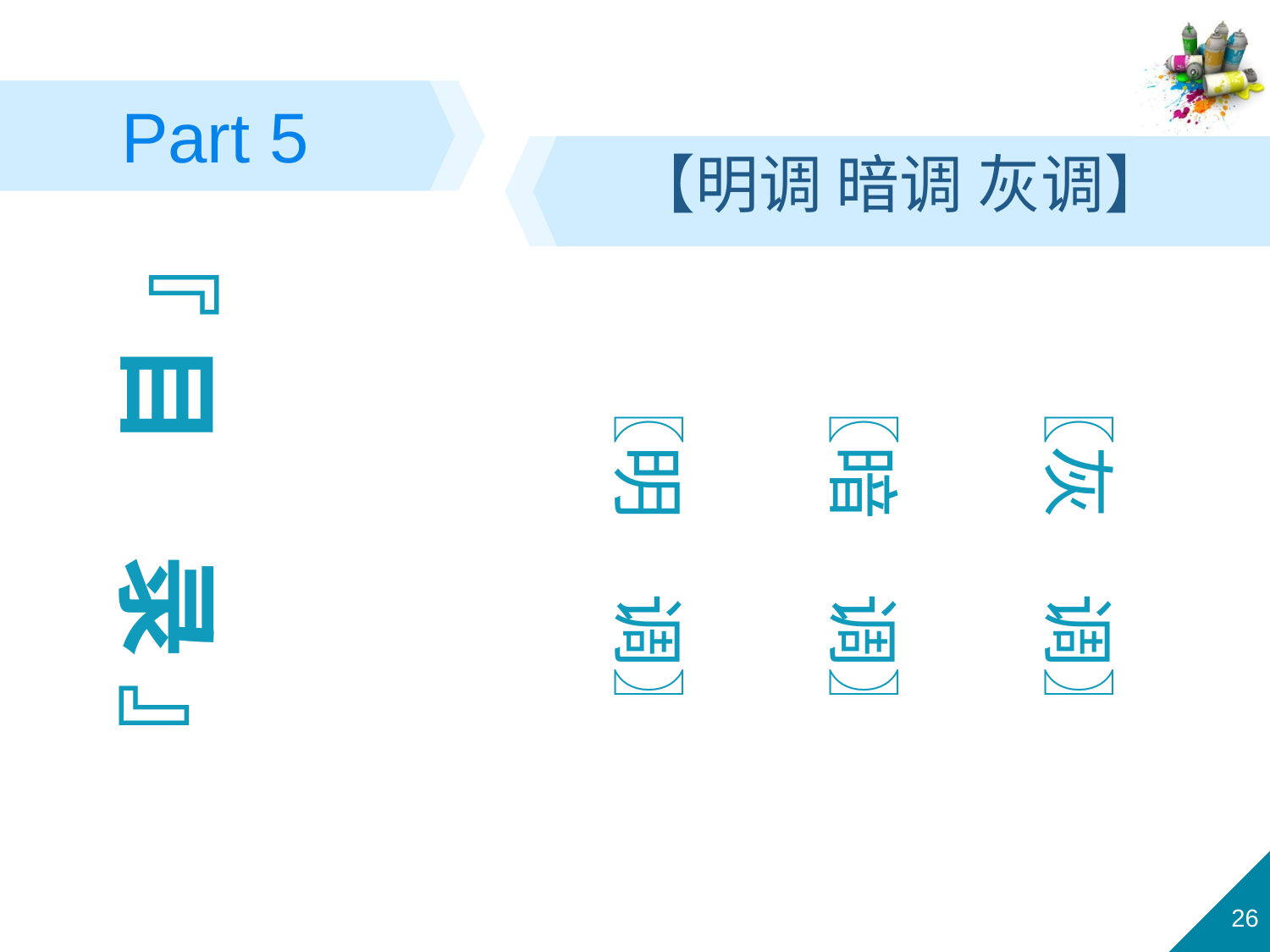

Part 5
【明调 暗调 灰调】
『 目　录 』
〖灰　调〗
〖暗　调〗
〖明　调〗
26